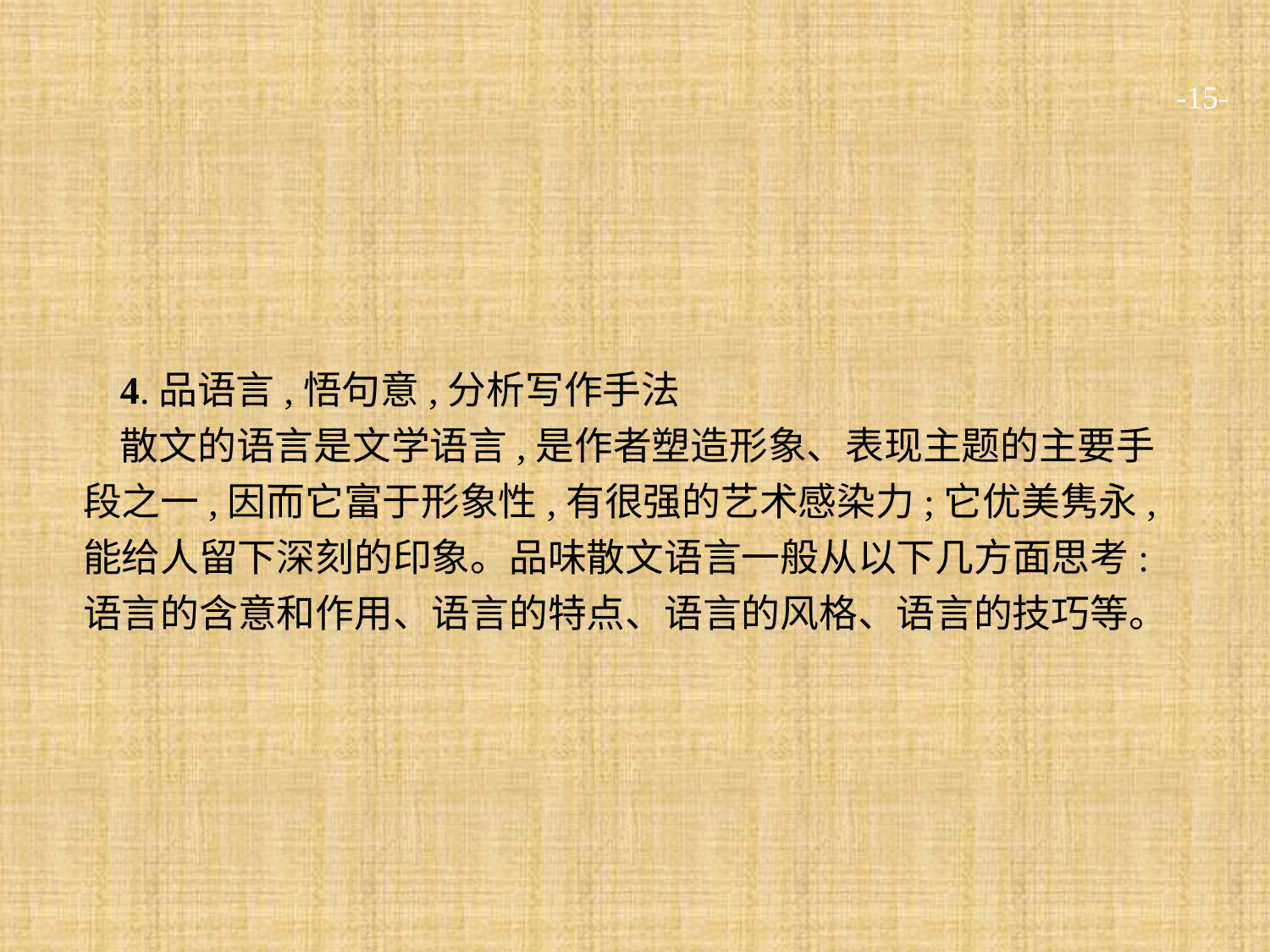

-15-
4.品语言,悟句意,分析写作手法
散文的语言是文学语言,是作者塑造形象、表现主题的主要手段之一,因而它富于形象性,有很强的艺术感染力;它优美隽永,能给人留下深刻的印象。品味散文语言一般从以下几方面思考:语言的含意和作用、语言的特点、语言的风格、语言的技巧等。